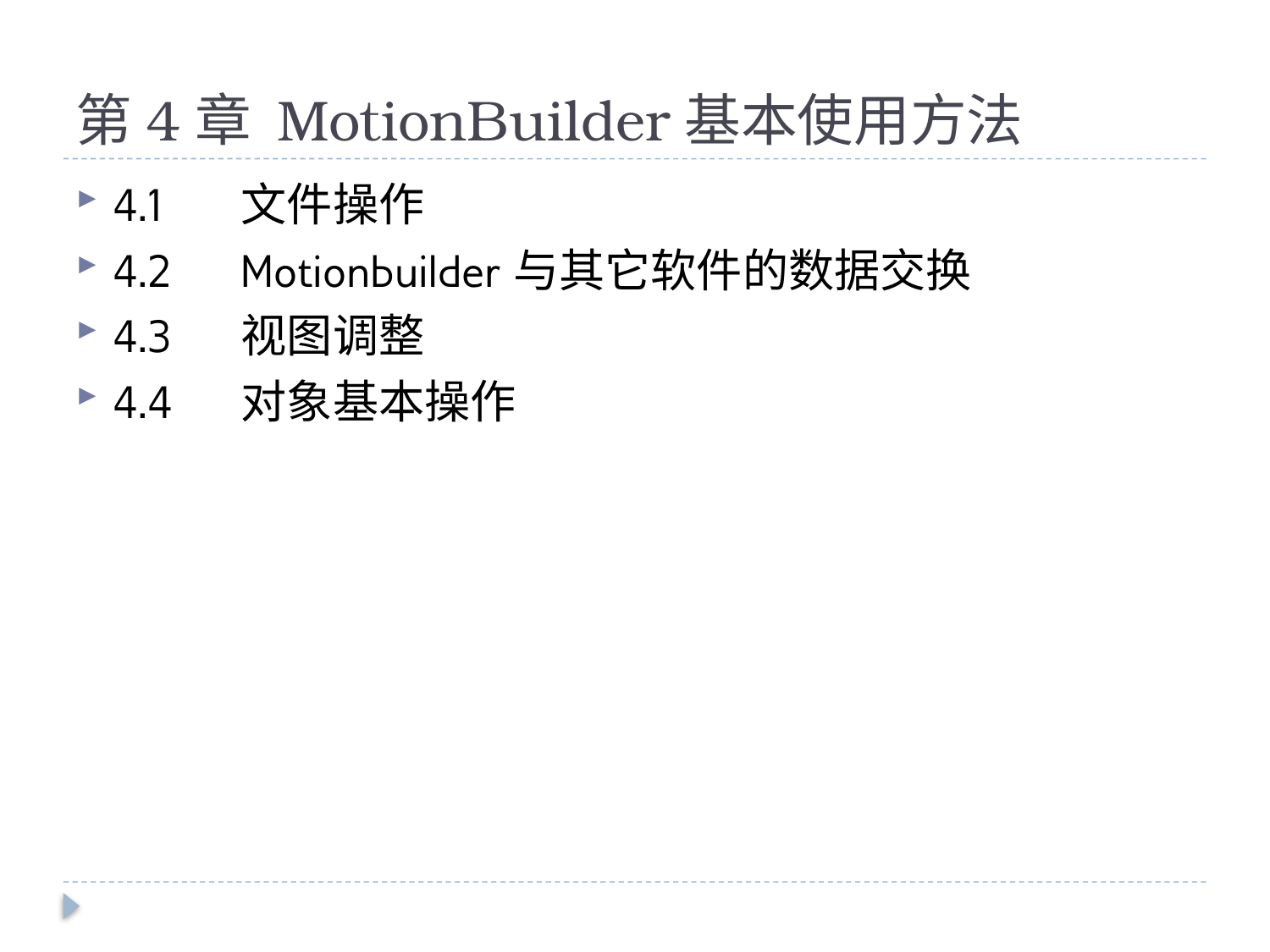

# 第4章 MotionBuilder基本使用方法
4.1	文件操作
4.2	Motionbuilder与其它软件的数据交换
4.3	视图调整
4.4	对象基本操作